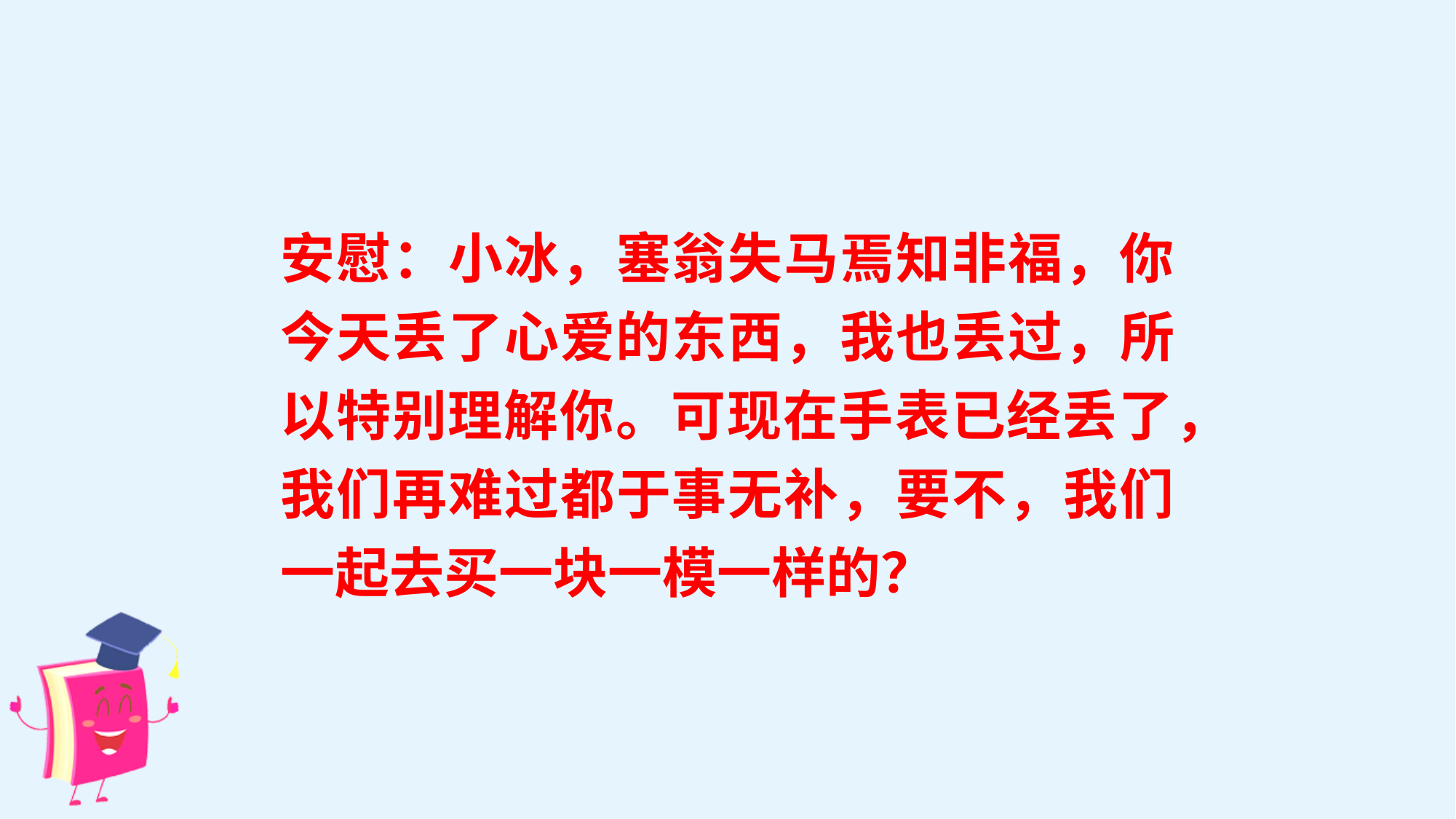

安慰：小冰，塞翁失马焉知非福，你今天丢了心爱的东西，我也丢过，所以特别理解你。可现在手表已经丢了，我们再难过都于事无补，要不，我们一起去买一块一模一样的？